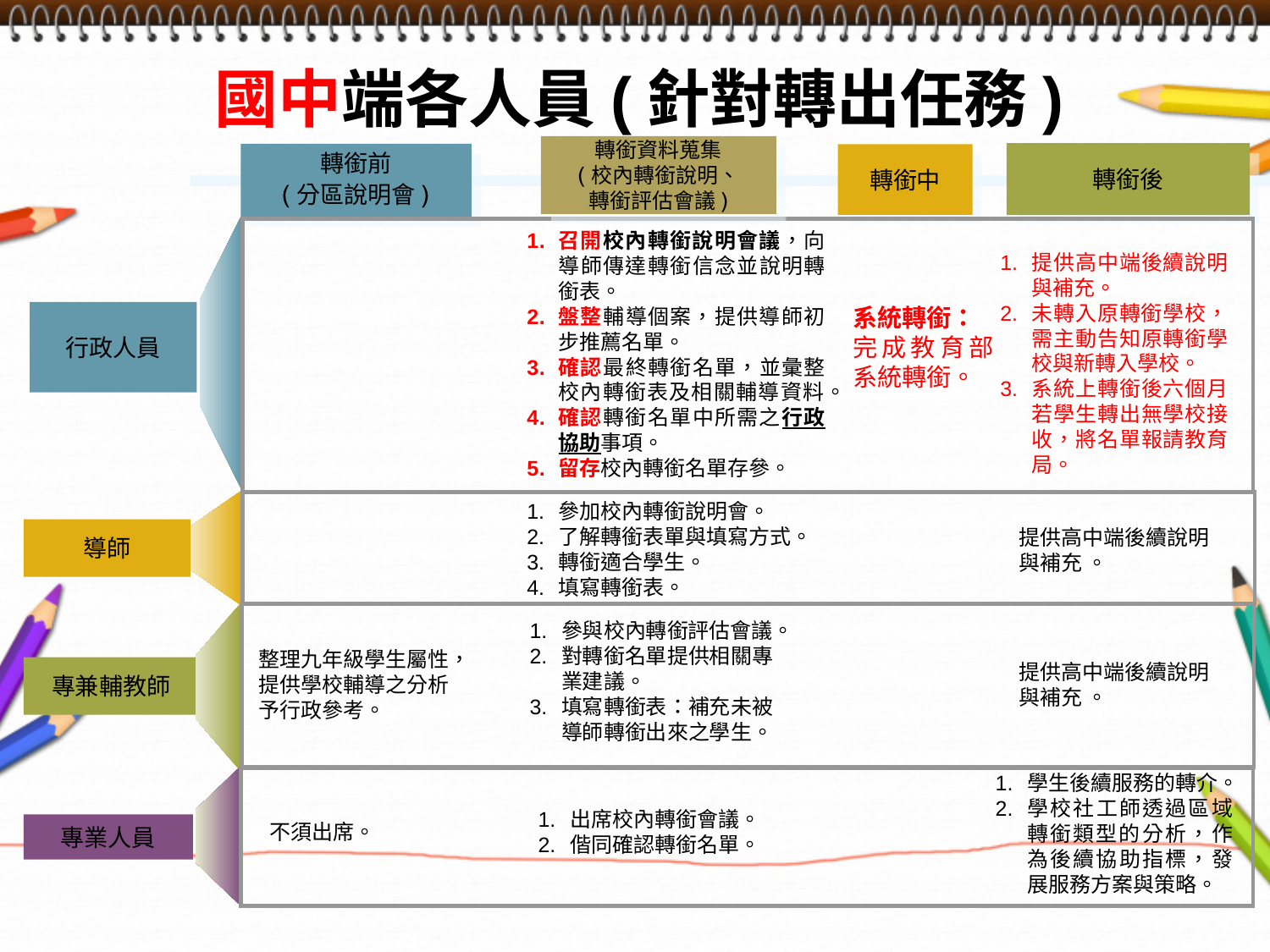

國中端各人員(針對轉出任務)
轉銜後
轉銜前
(分區說明會)
轉銜中

行政人員

導師

專兼輔教師

召開校內轉銜說明會議，向導師傳達轉銜信念並說明轉銜表。
盤整輔導個案，提供導師初步推薦名單。
確認最終轉銜名單，並彙整校內轉銜表及相關輔導資料。
確認轉銜名單中所需之行政協助事項。
留存校內轉銜名單存參。
參加校內轉銜說明會。
了解轉銜表單與填寫方式。
轉銜適合學生。
填寫轉銜表。
提供高中端後續說明與補充 。
參與校內轉銜評估會議。
對轉銜名單提供相關專業建議。
填寫轉銜表：補充未被導師轉銜出來之學生。
整理九年級學生屬性，提供學校輔導之分析予行政參考。
轉銜資料蒐集
(校內轉銜說明、
轉銜評估會議)
提供高中端後續說明與補充。
未轉入原轉銜學校，需主動告知原轉銜學校與新轉入學校。
系統上轉銜後六個月若學生轉出無學校接收，將名單報請教育局。
系統轉銜：
完成教育部系統轉銜。
提供高中端後續說明與補充 。
學生後續服務的轉介。
學校社工師透過區域轉銜類型的分析，作為後續協助指標，發展服務方案與策略。

出席校內轉銜會議。
偕同確認轉銜名單。
不須出席。

專業人員